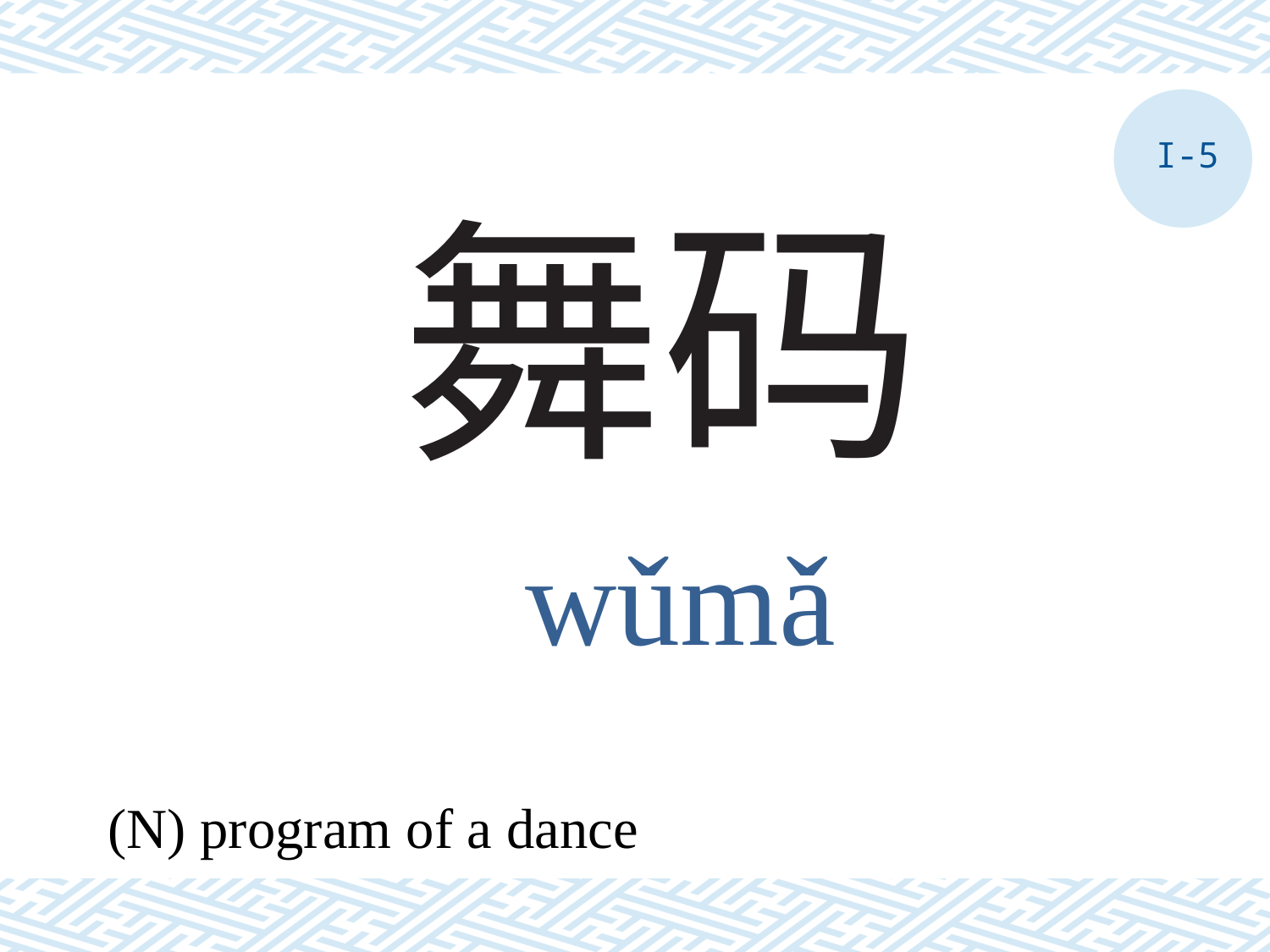

I-5

# 舞码
wǔmǎ
(N) program of a dance